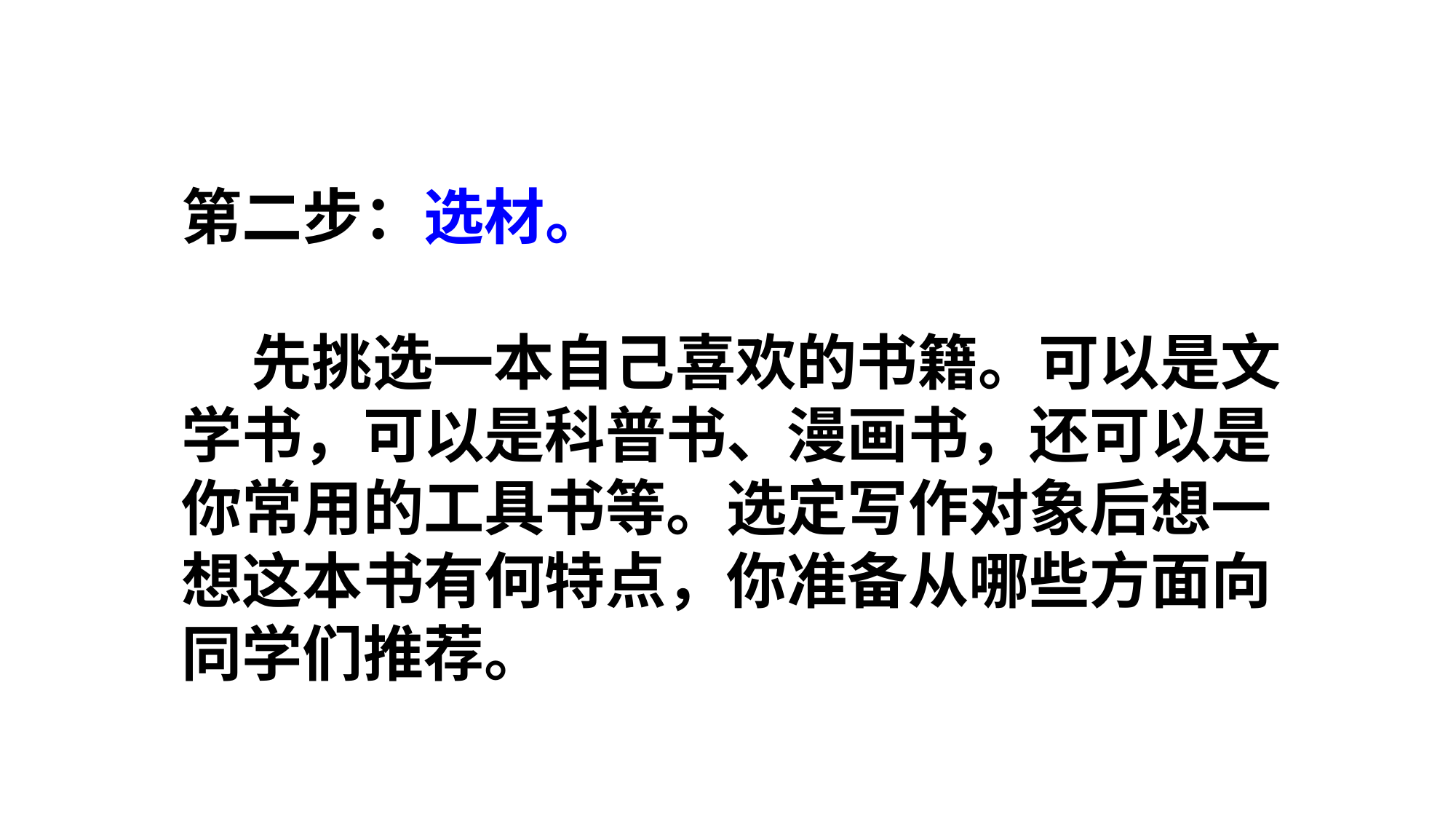

第二步：选材。

    先挑选一本自己喜欢的书籍。可以是文学书，可以是科普书、漫画书，还可以是你常用的工具书等。选定写作对象后想一想这本书有何特点，你准备从哪些方面向同学们推荐。